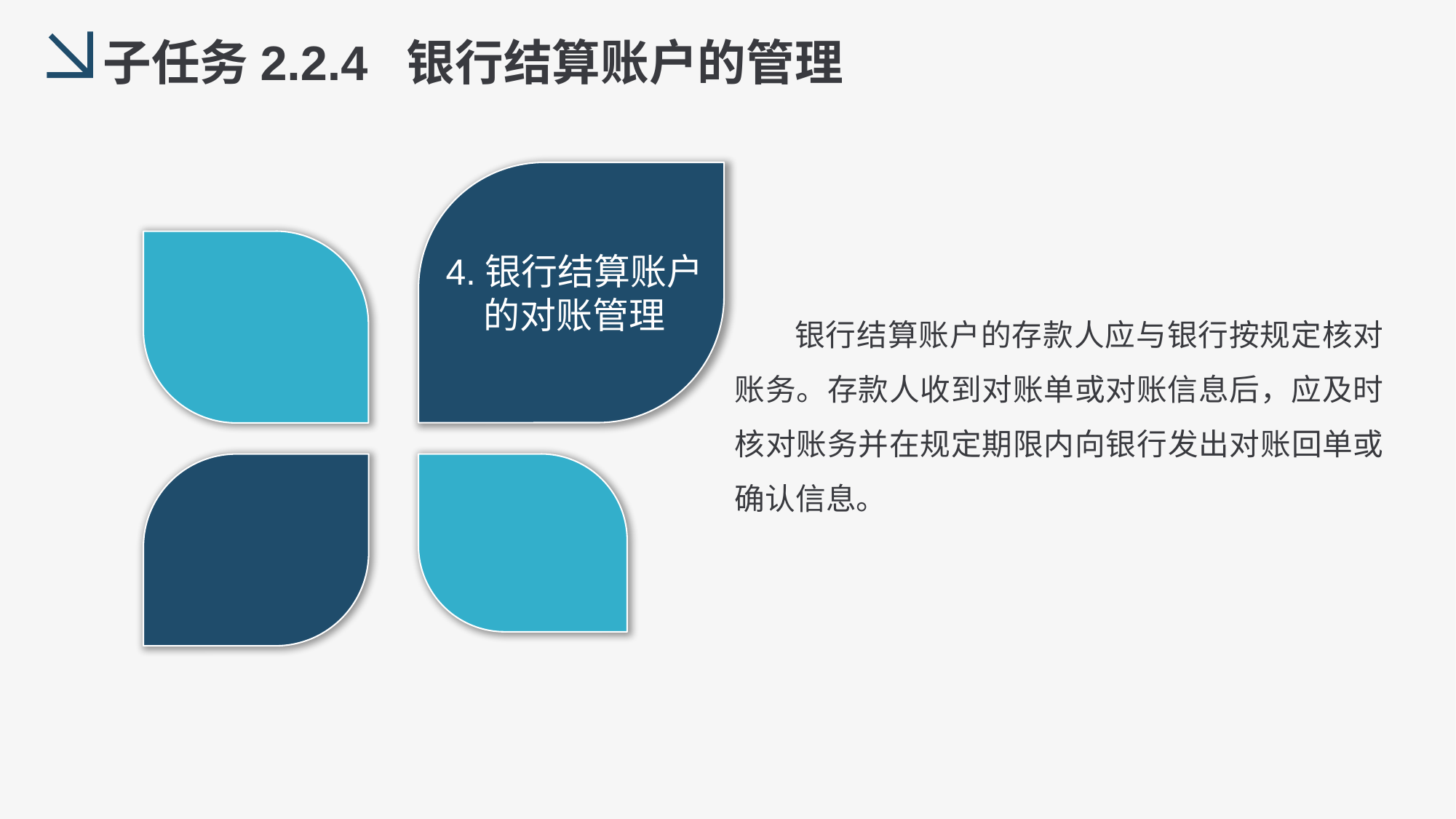

子任务2.2.4  银行结算账户的管理

4.银行结算账户的对账管理
       银行结算账户的存款人应与银行按规定核对账务。存款人收到对账单或对账信息后，应及时核对账务并在规定期限内向银行发出对账回单或确认信息。